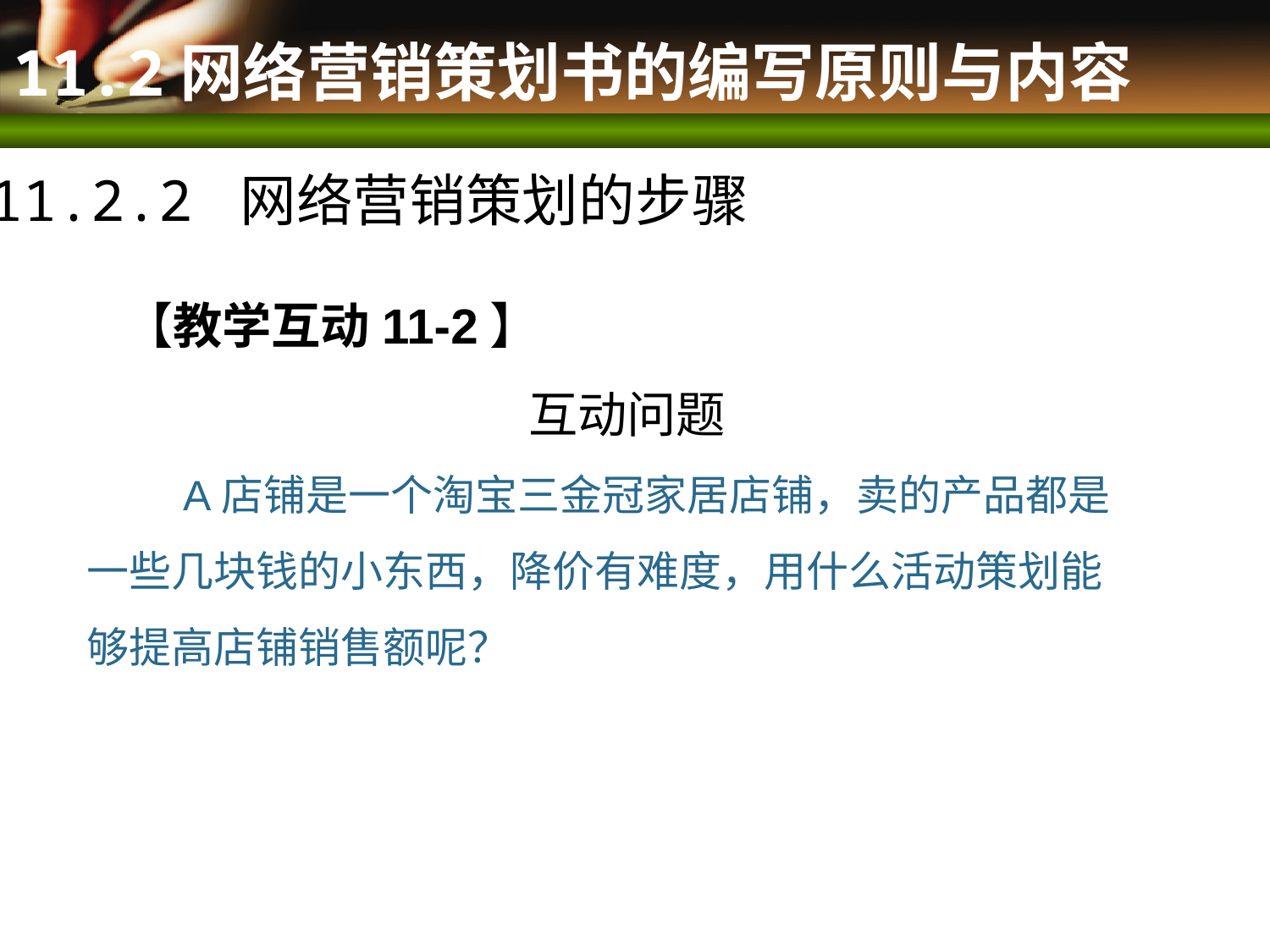

# 11.2网络营销策划书的编写原则与内容
11.2.2 网络营销策划的步骤

【教学互动11-2】
互动问题
     A店铺是一个淘宝三金冠家居店铺，卖的产品都是一些几块钱的小东西，降价有难度，用什么活动策划能够提高店铺销售额呢？